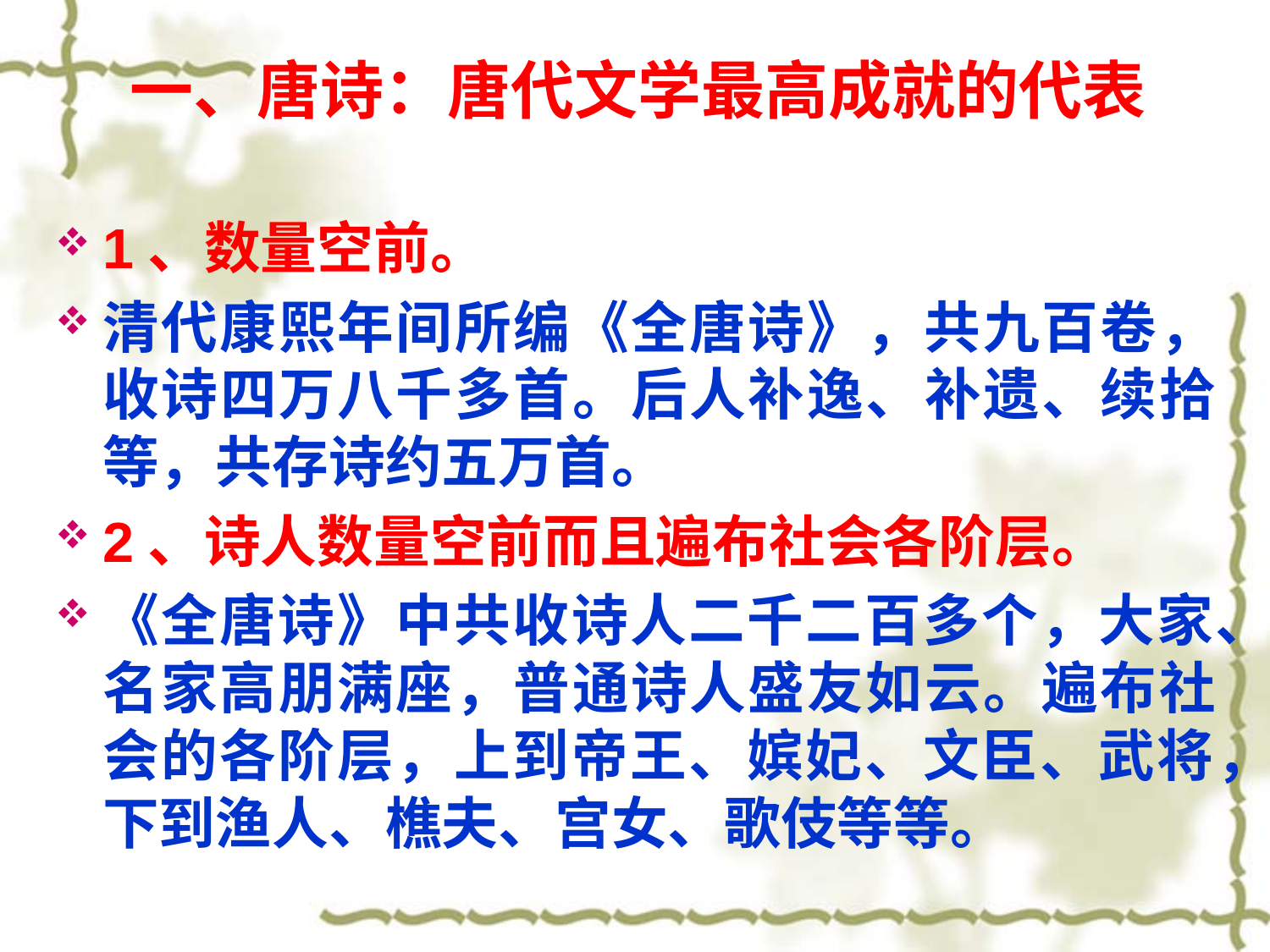

# 一、唐诗：唐代文学最高成就的代表
1、数量空前。
清代康熙年间所编《全唐诗》，共九百卷，收诗四万八千多首。后人补逸、补遗、续拾等，共存诗约五万首。
2、诗人数量空前而且遍布社会各阶层。
《全唐诗》中共收诗人二千二百多个，大家、名家高朋满座，普通诗人盛友如云。遍布社会的各阶层，上到帝王、嫔妃、文臣、武将，下到渔人、樵夫、宫女、歌伎等等。